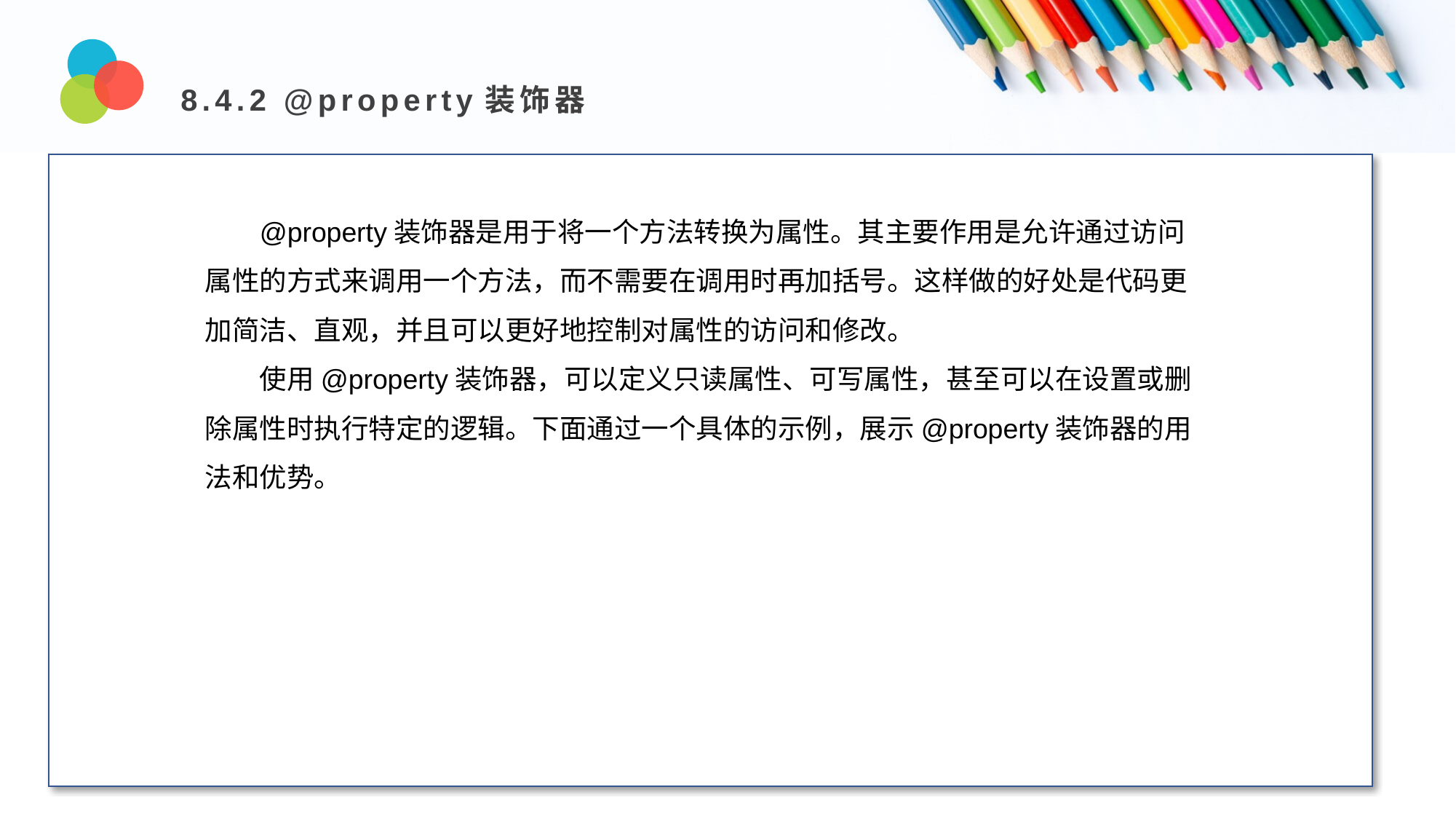

8.4.2 @property装饰器
Design and Production
@property装饰器是用于将一个方法转换为属性。其主要作用是允许通过访问属性的方式来调用一个方法，而不需要在调用时再加括号。这样做的好处是代码更加简洁、直观，并且可以更好地控制对属性的访问和修改。
使用@property装饰器，可以定义只读属性、可写属性，甚至可以在设置或删除属性时执行特定的逻辑。下面通过一个具体的示例，展示@property装饰器的用法和优势。